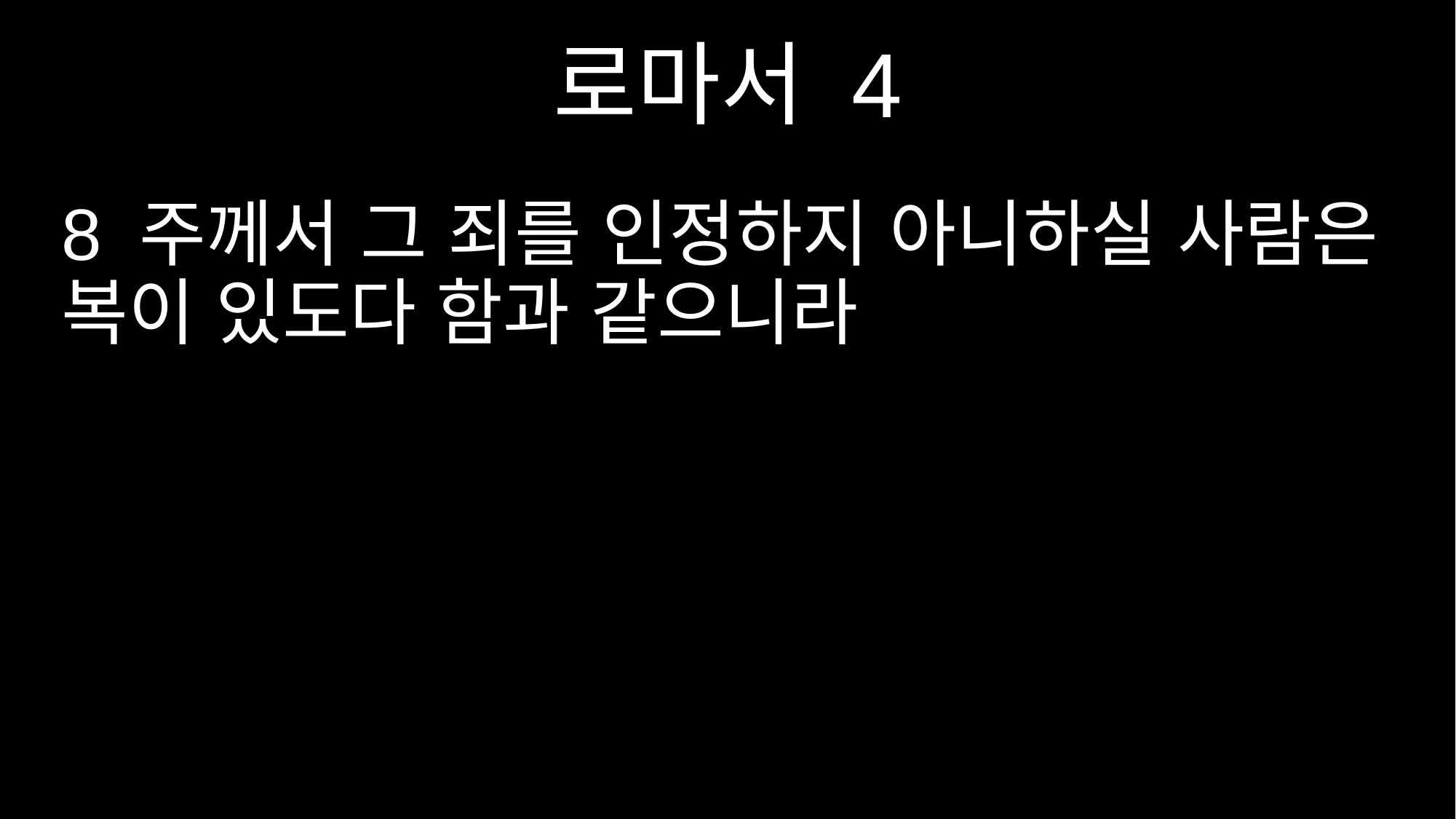

로마서 4
8 주께서 그 죄를 인정하지 아니하실 사람은 복이 있도다 함과 같으니라